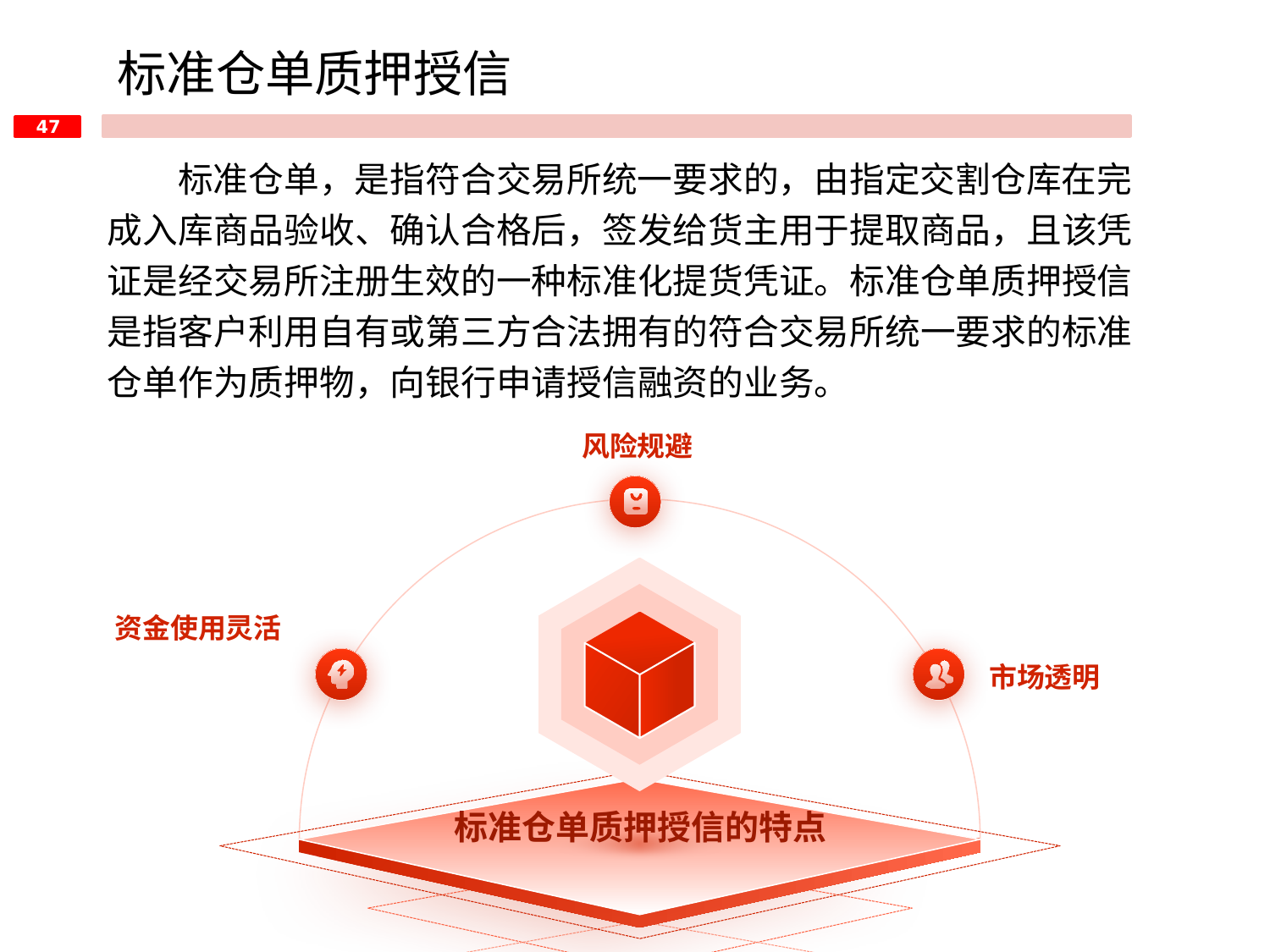

标准仓单质押授信
47
标准仓单，是指符合交易所统一要求的，由指定交割仓库在完成入库商品验收、确认合格后，签发给货主用于提取商品，且该凭证是经交易所注册生效的一种标准化提货凭证。标准仓单质押授信是指客户利用自有或第三方合法拥有的符合交易所统一要求的标准仓单作为质押物，向银行申请授信融资的业务。
风险规避

资金使用灵活

市场透明

标准仓单质押授信的特点